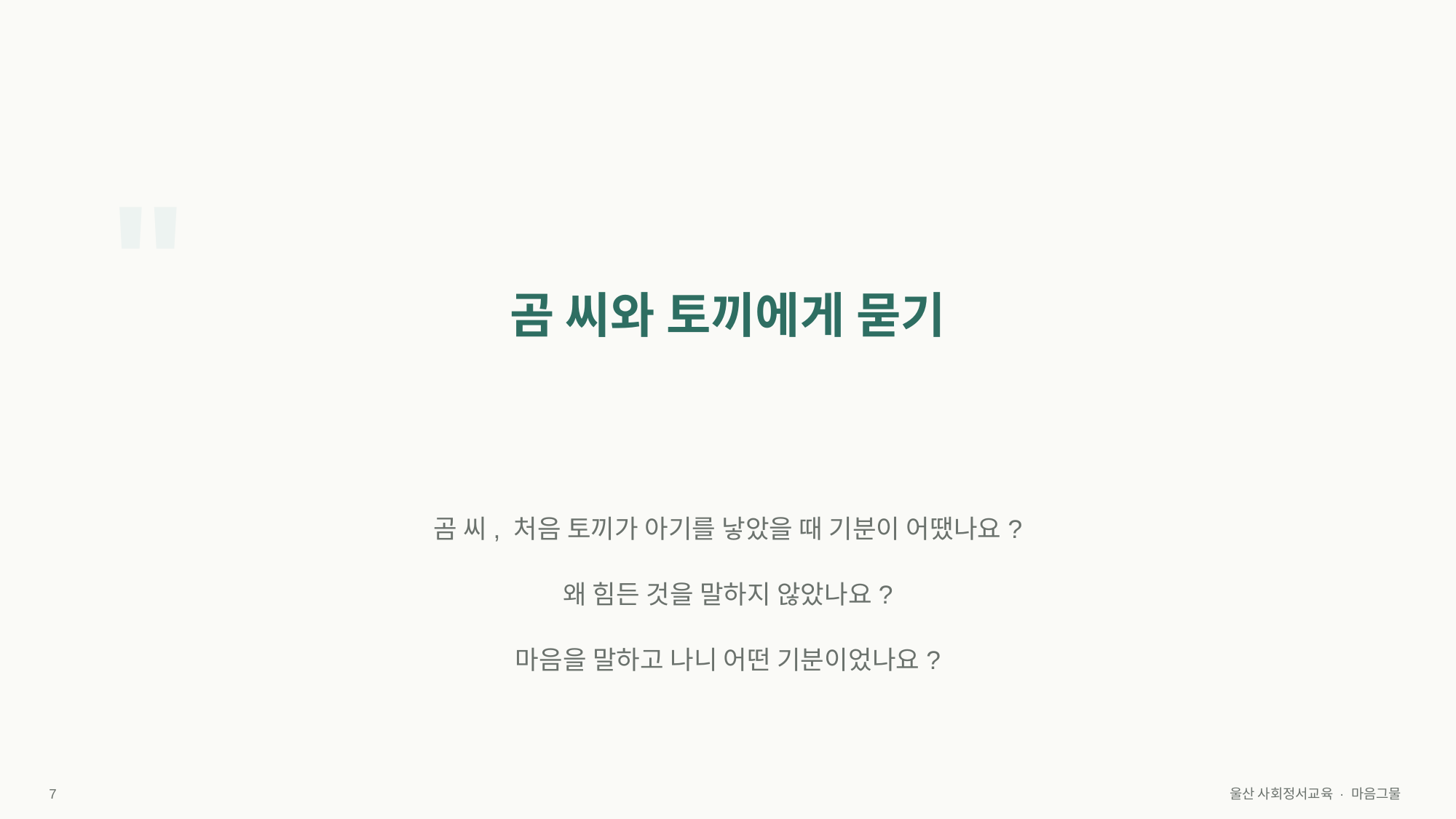

"
곰 씨와 토끼에게 묻기
곰 씨, 처음 토끼가 아기를 낳았을 때 기분이 어땠나요?
왜 힘든 것을 말하지 않았나요?
마음을 말하고 나니 어떤 기분이었나요?
7
울산 사회정서교육 · 마음그물